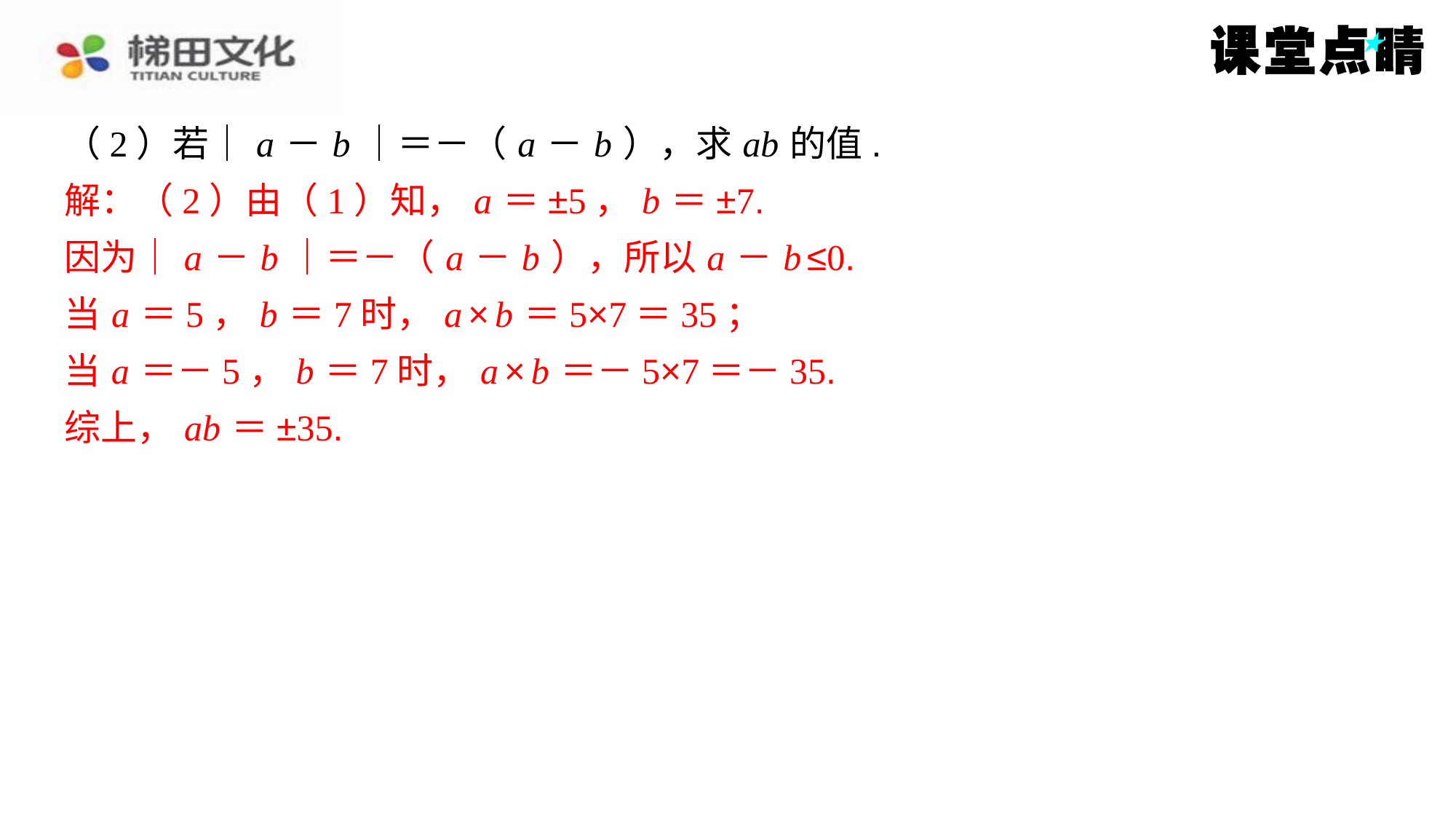

（2）若｜ a － b ｜＝－（ a － b ），求 ab 的值.
解：（2）由（1）知， a ＝±5， b ＝±7.
解：（2）由（1）知， a ＝±5， b ＝±7.
因为｜ a － b ｜＝－（ a － b ），所以 a － b ≤0.
当 a ＝5， b ＝7时， a × b ＝5×7＝35；
当 a ＝－5， b ＝7时， a × b ＝－5×7＝－35.
综上， ab ＝±35.
因为｜ a － b ｜＝－（ a － b ），所以 a － b ≤0.
当 a ＝5， b ＝7时， a × b ＝5×7＝35；
当 a ＝－5， b ＝7时， a × b ＝－5×7＝－35.
综上， ab ＝±35.